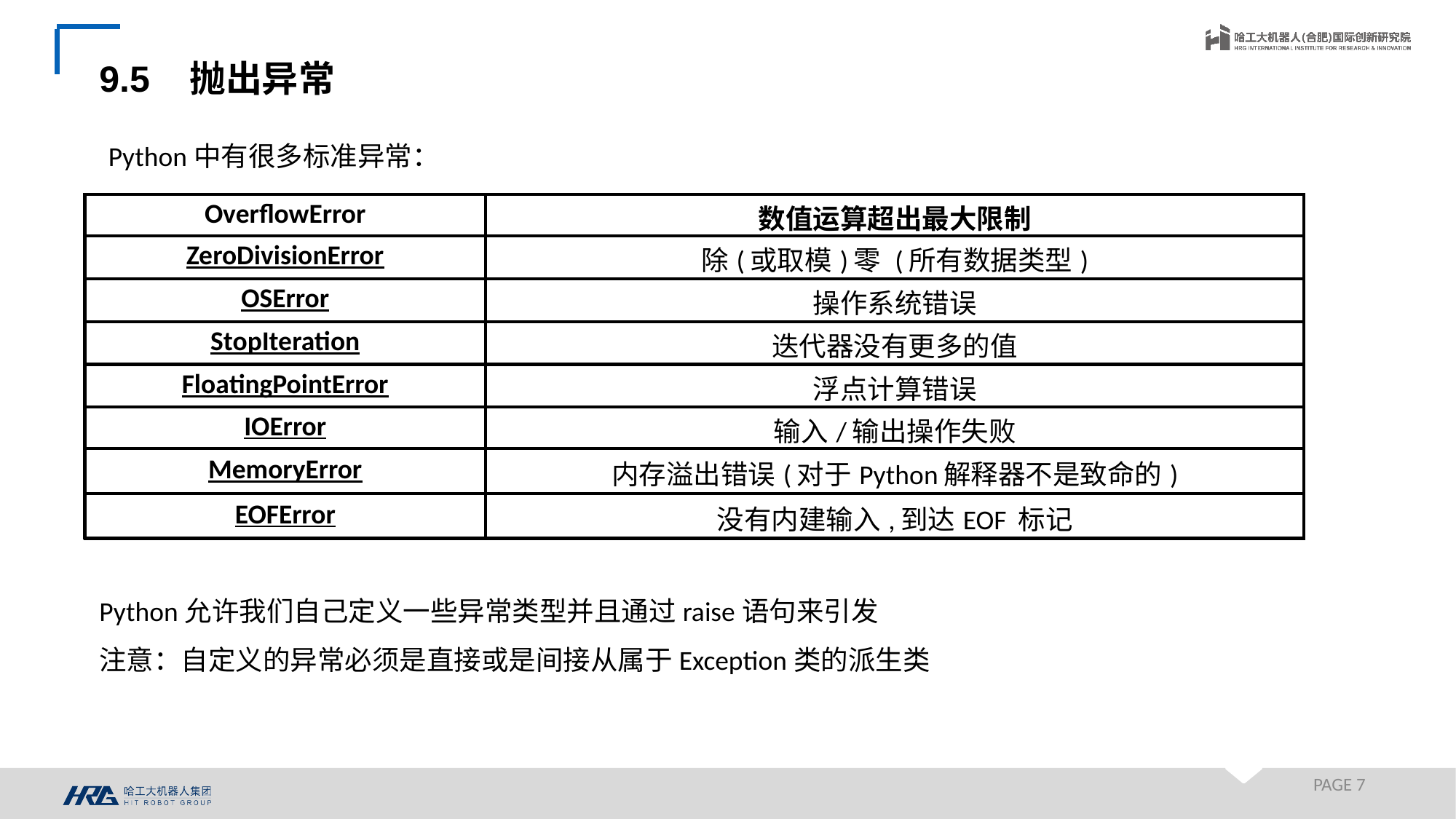

9.5   抛出异常
Python中有很多标准异常：
| OverflowError | 数值运算超出最大限制 |
| --- | --- |
| ZeroDivisionError | 除(或取模)零 (所有数据类型) |
| OSError | 操作系统错误 |
| StopIteration | 迭代器没有更多的值 |
| FloatingPointError | 浮点计算错误 |
| IOError | 输入/输出操作失败 |
| MemoryError | 内存溢出错误(对于Python解释器不是致命的) |
| EOFError | 没有内建输入,到达EOF 标记 |
Python允许我们自己定义一些异常类型并且通过raise语句来引发
注意：自定义的异常必须是直接或是间接从属于Exception类的派生类